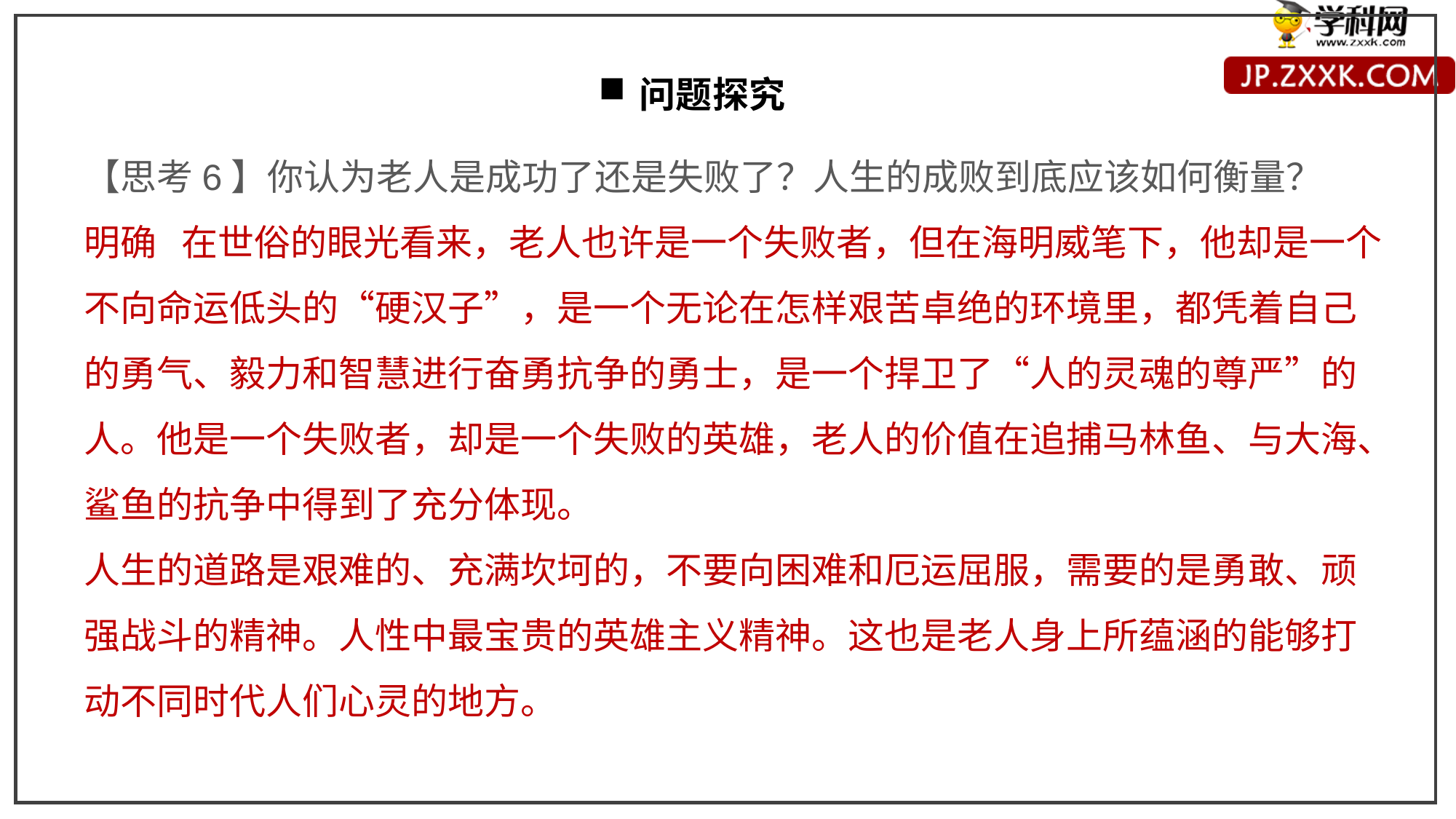

问题探究
【思考6】你认为老人是成功了还是失败了？人生的成败到底应该如何衡量？
明确   在世俗的眼光看来，老人也许是一个失败者，但在海明威笔下，他却是一个不向命运低头的“硬汉子”，是一个无论在怎样艰苦卓绝的环境里，都凭着自己的勇气、毅力和智慧进行奋勇抗争的勇士，是一个捍卫了“人的灵魂的尊严”的人。他是一个失败者，却是一个失败的英雄，老人的价值在追捕马林鱼、与大海、鲨鱼的抗争中得到了充分体现。
人生的道路是艰难的、充满坎坷的，不要向困难和厄运屈服，需要的是勇敢、顽强战斗的精神。人性中最宝贵的英雄主义精神。这也是老人身上所蕴涵的能够打动不同时代人们心灵的地方。